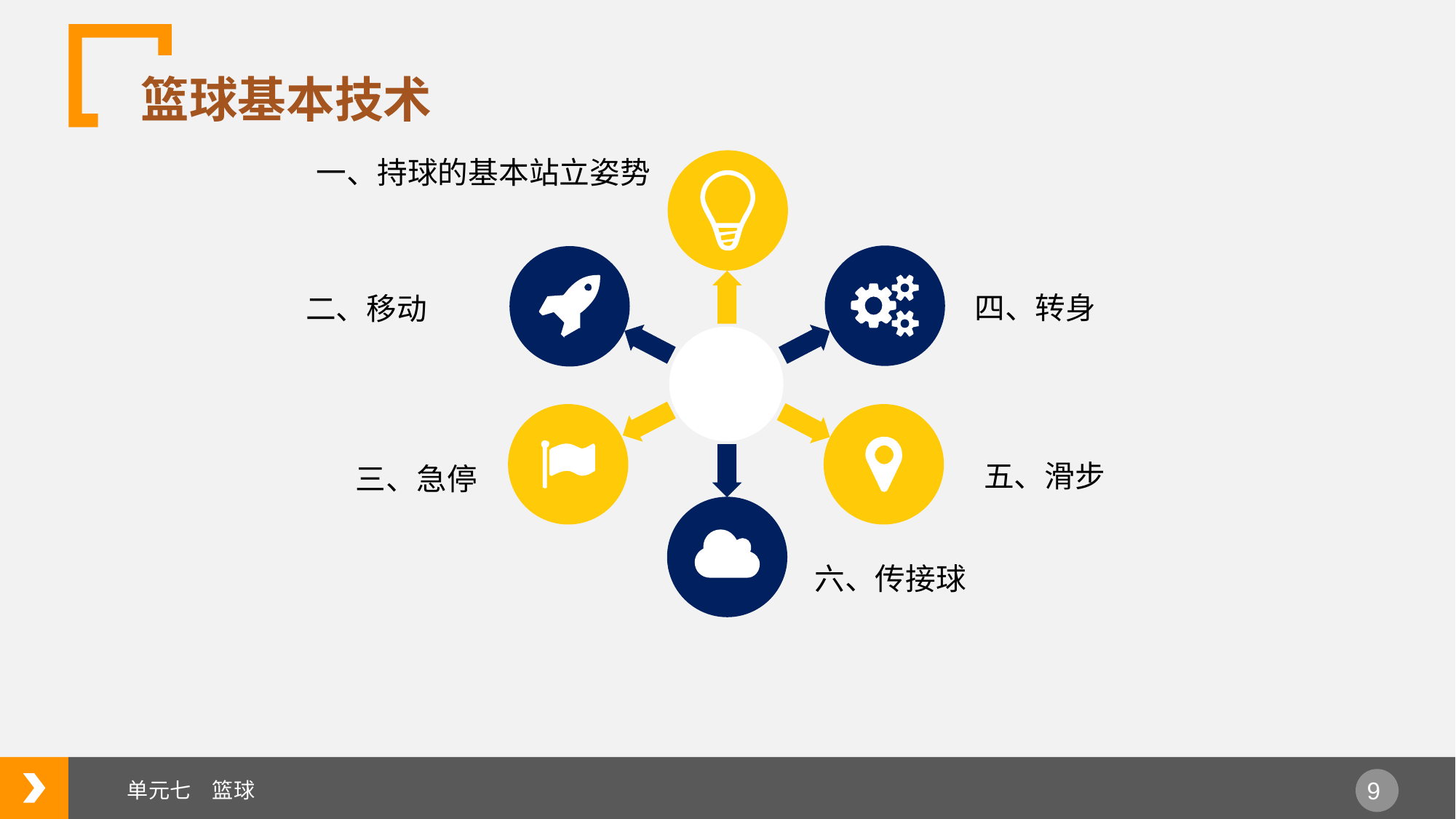

篮球基本技术
一、持球的基本站立姿势

四、转身
二、移动

五、滑步
三、急停

六、传接球
单元七　篮球